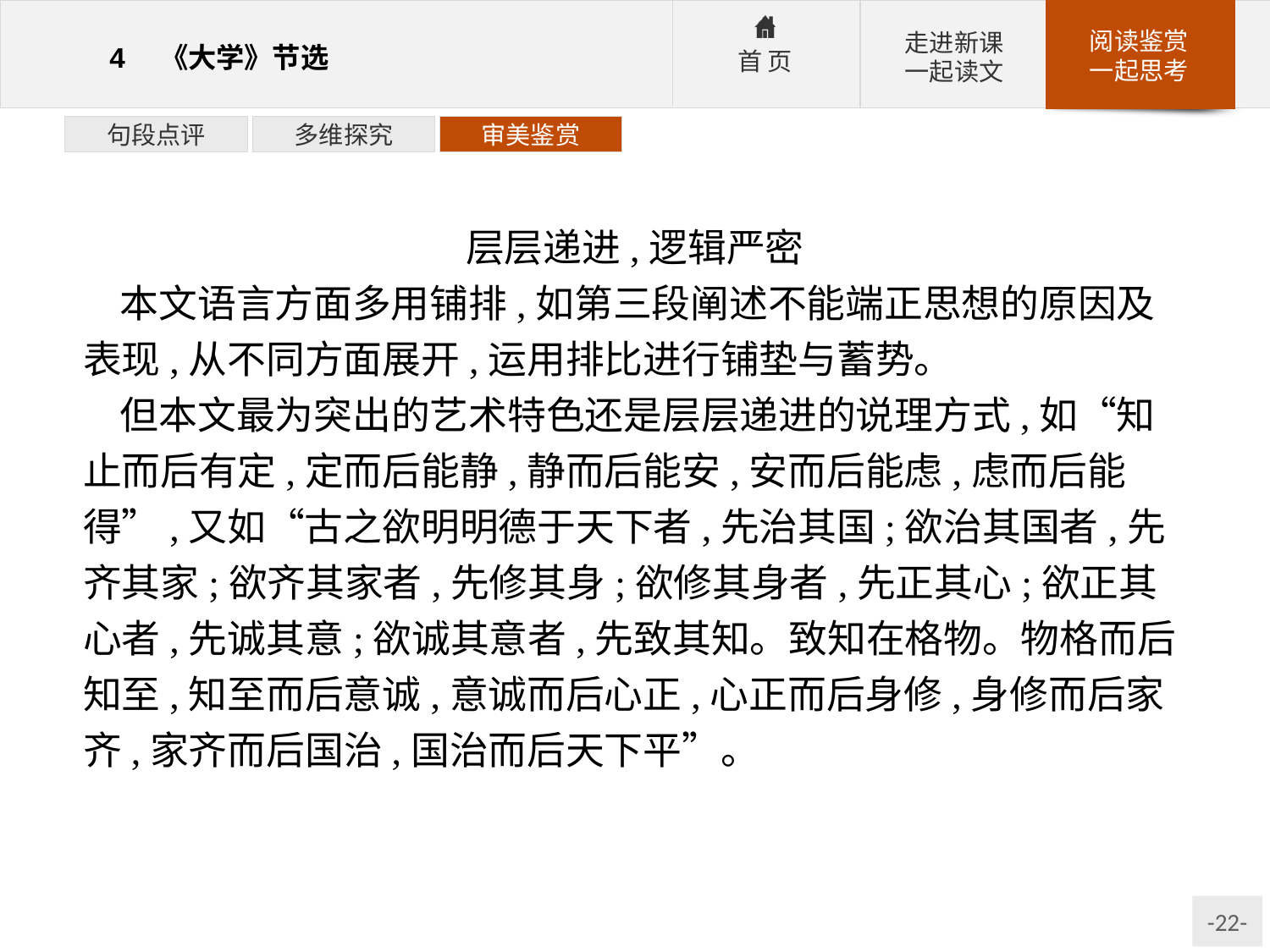

句段点评
多维探究
审美鉴赏
层层递进,逻辑严密
本文语言方面多用铺排,如第三段阐述不能端正思想的原因及表现,从不同方面展开,运用排比进行铺垫与蓄势。
但本文最为突出的艺术特色还是层层递进的说理方式,如“知止而后有定,定而后能静,静而后能安,安而后能虑,虑而后能得”,又如“古之欲明明德于天下者,先治其国;欲治其国者,先齐其家;欲齐其家者,先修其身;欲修其身者,先正其心;欲正其心者,先诚其意;欲诚其意者,先致其知。致知在格物。物格而后知至,知至而后意诚,意诚而后心正,心正而后身修,身修而后家齐,家齐而后国治,国治而后天下平”。